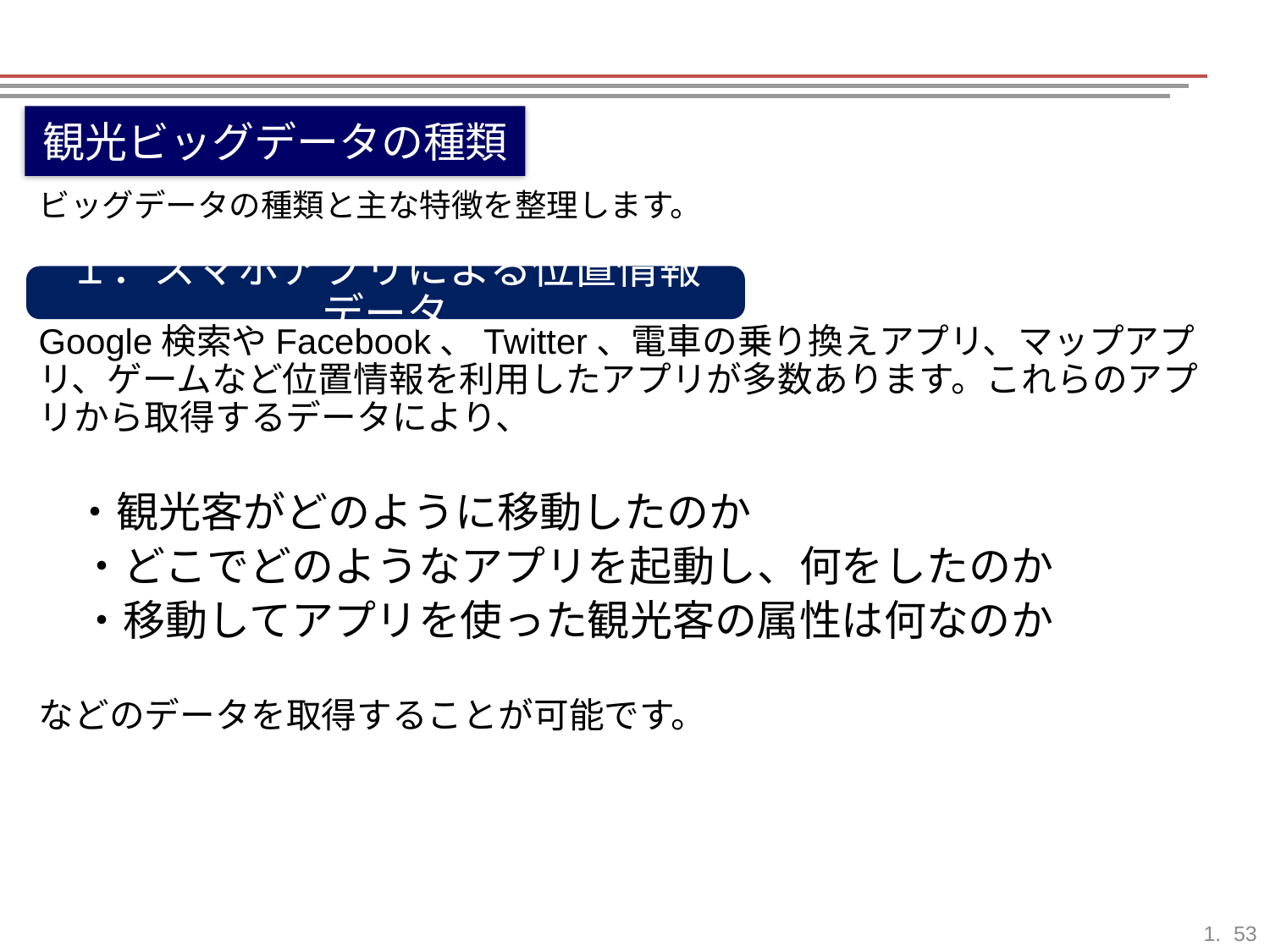

観光ビッグデータの種類
ビッグデータの種類と主な特徴を整理します。

Google検索やFacebook、Twitter、電車の乗り換えアプリ、マップアプリ、ゲームなど位置情報を利用したアプリが多数あります。これらのアプリから取得するデータにより、

　・観光客がどのように移動したのか
　・どこでどのようなアプリを起動し、何をしたのか
　・移動してアプリを使った観光客の属性は何なのか

などのデータを取得することが可能です。

１．スマホアプリによる位置情報データ
53